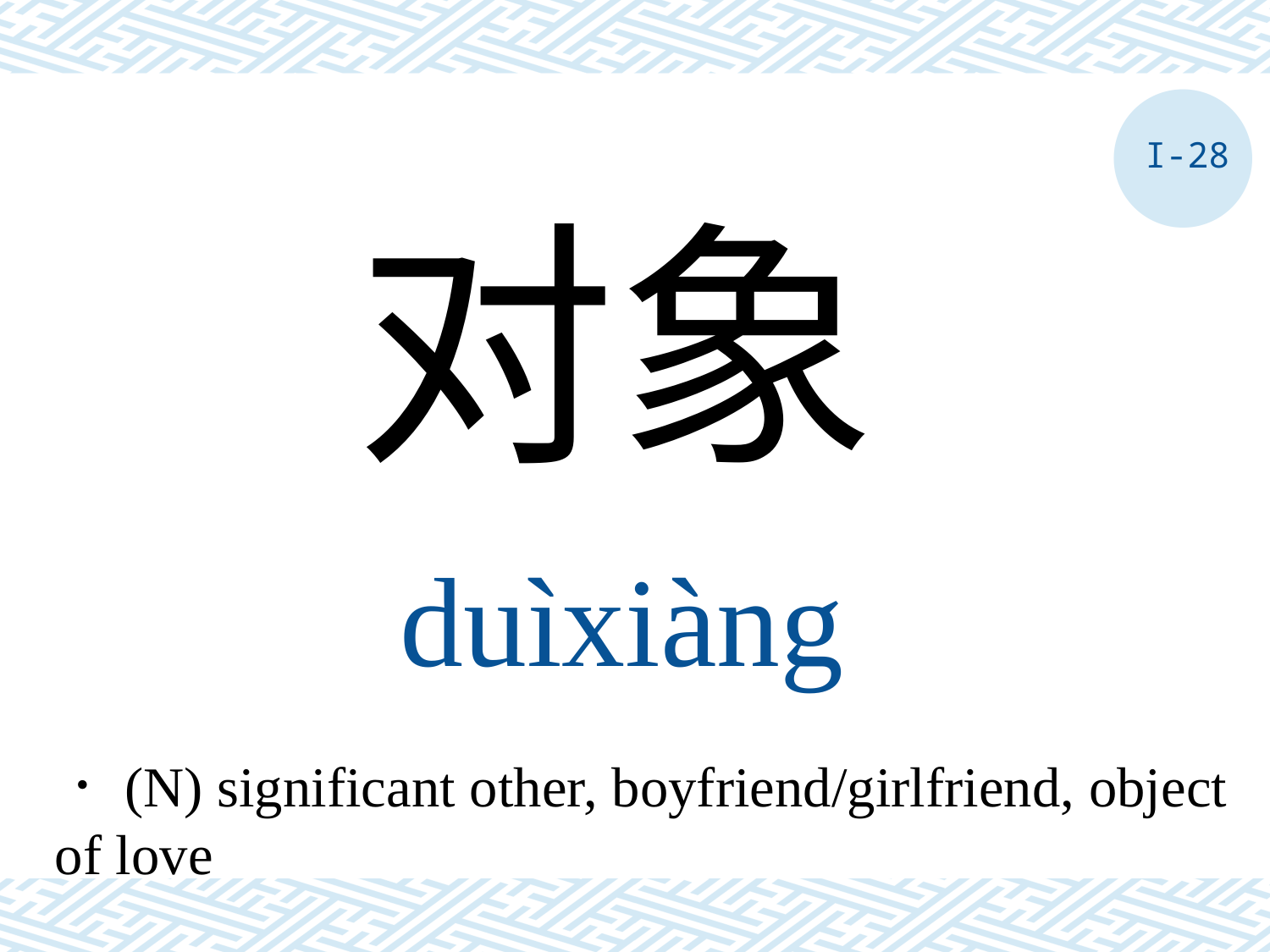

I-28

对象
duìxiàng
．(N) significant other, boyfriend/girlfriend, object of love